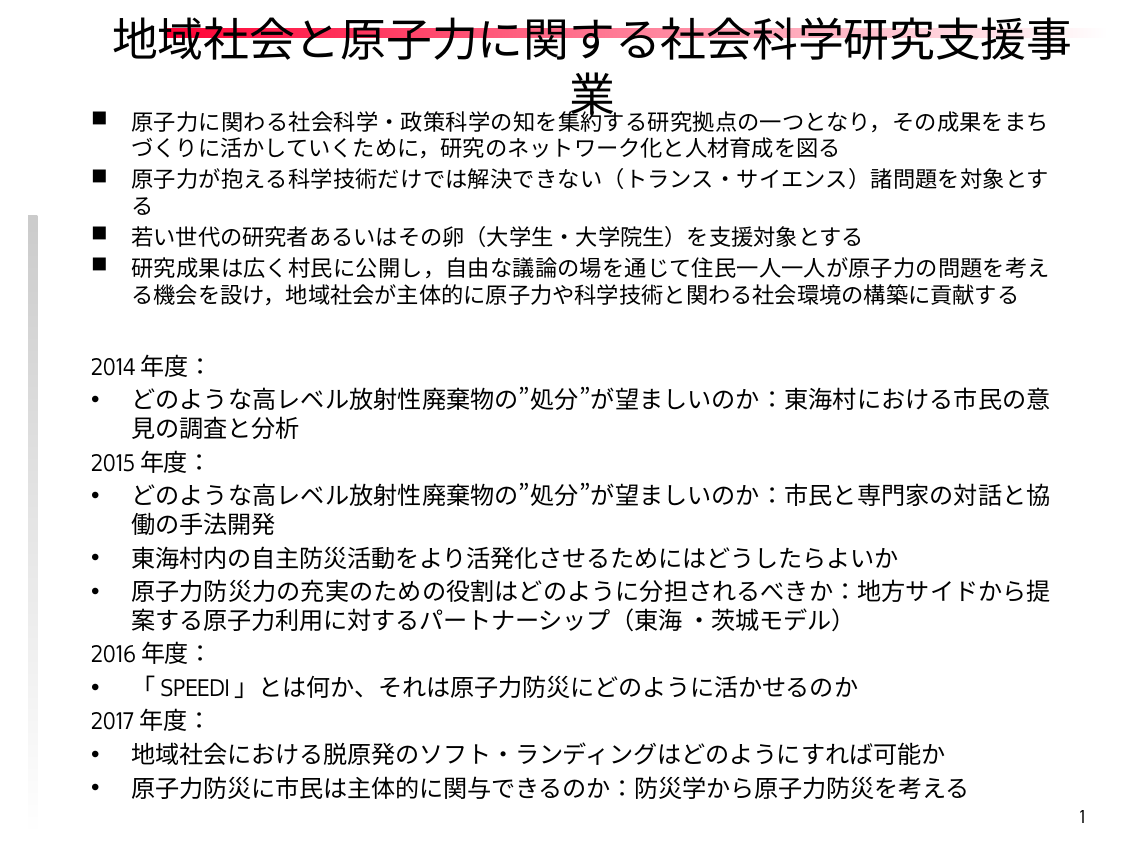

# 地域社会と原子力に関する社会科学研究支援事業
原子力に関わる社会科学・政策科学の知を集約する研究拠点の一つとなり，その成果をまちづくりに活かしていくために，研究のネットワーク化と人材育成を図る
原子力が抱える科学技術だけでは解決できない（トランス・サイエンス）諸問題を対象とする
若い世代の研究者あるいはその卵（大学生・大学院生）を支援対象とする
研究成果は広く村民に公開し，自由な議論の場を通じて住民一人一人が原子力の問題を考える機会を設け，地域社会が主体的に原子力や科学技術と関わる社会環境の構築に貢献する

2014年度：
どのような高レベル放射性廃棄物の”処分”が望ましいのか：東海村における市民の意見の調査と分析
2015年度：
どのような高レベル放射性廃棄物の”処分”が望ましいのか：市民と専門家の対話と協働の手法開発
東海村内の自主防災活動をより活発化させるためにはどうしたらよいか
原子力防災力の充実のための役割はどのように分担されるべきか：地方サイドから提案する原子力利用に対するパートナーシップ（東海 ・茨城モデル）
2016年度：
「SPEEDI」とは何か、それは原子力防災にどのように活かせるのか
2017年度：
地域社会における脱原発のソフト・ランディングはどのようにすれば可能か
原子力防災に市民は主体的に関与できるのか：防災学から原子力防災を考える
1